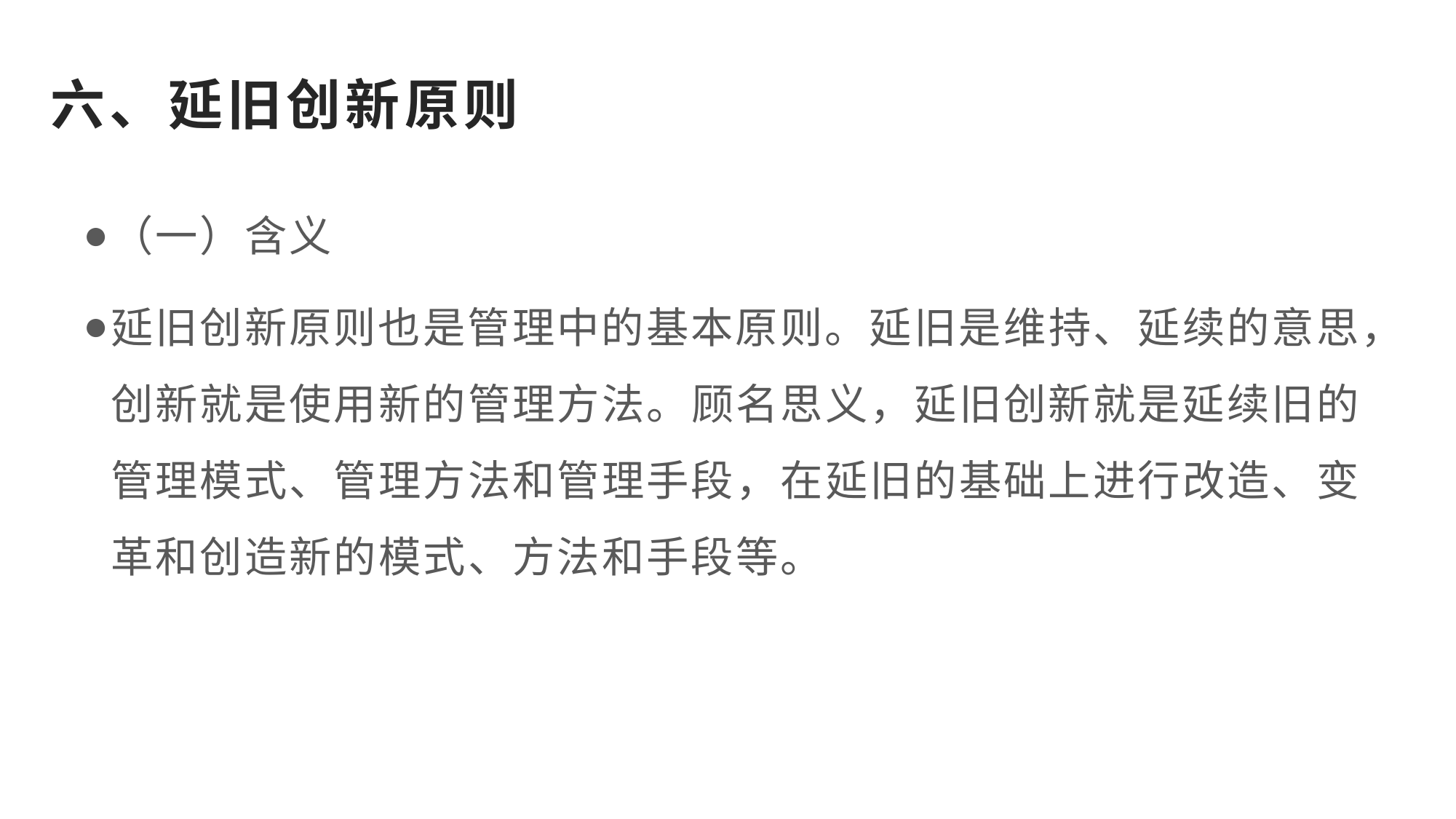

# 六、延旧创新原则
（一）含义
延旧创新原则也是管理中的基本原则。延旧是维持、延续的意思，创新就是使用新的管理方法。顾名思义，延旧创新就是延续旧的管理模式、管理方法和管理手段，在延旧的基础上进行改造、变革和创造新的模式、方法和手段等。